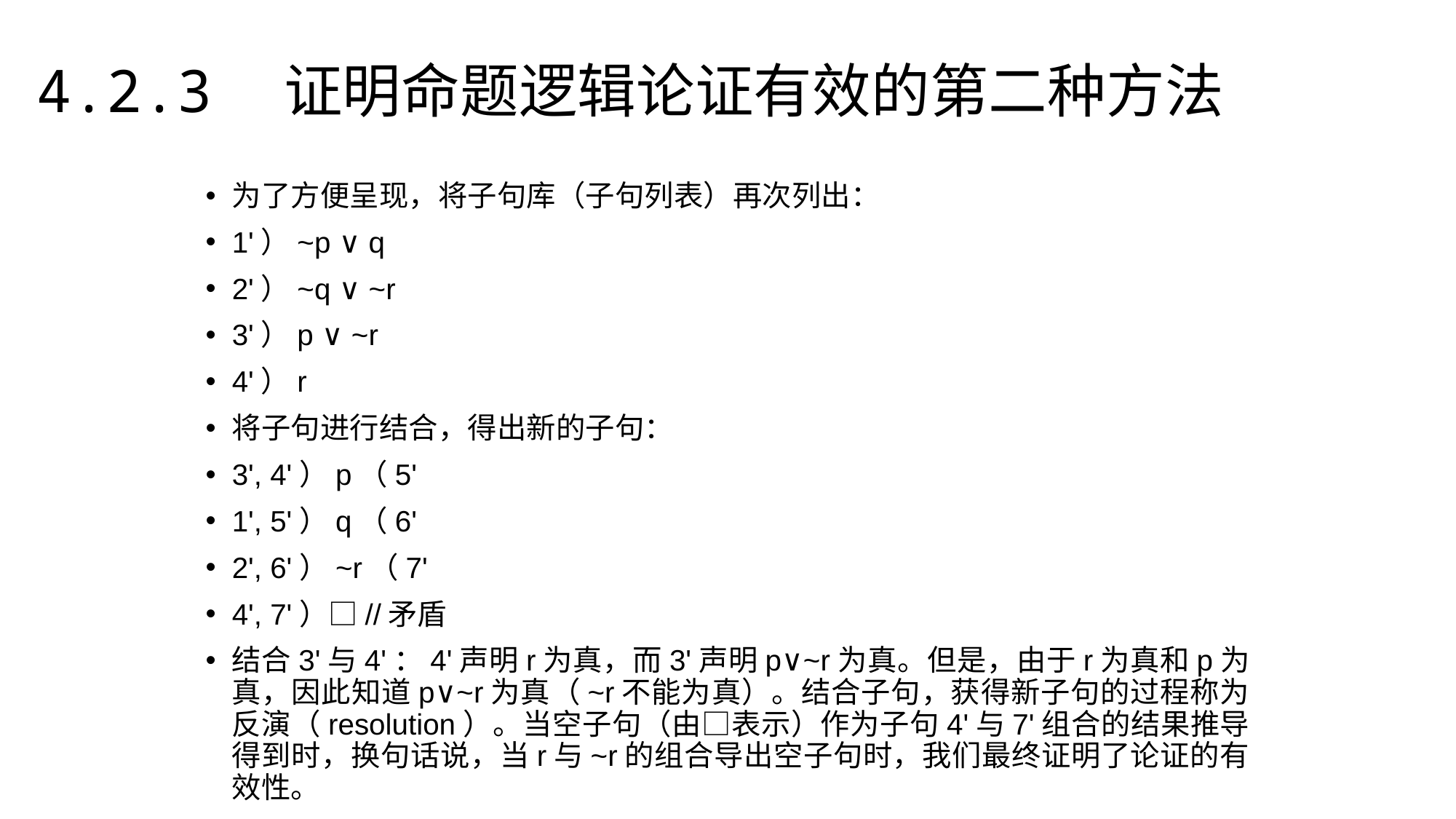

4.2.3　证明命题逻辑论证有效的第二种方法
为了方便呈现，将子句库（子句列表）再次列出：
1'）~p ∨ q
2'）~q ∨ ~r
3'）p ∨ ~r
4'）r
将子句进行结合，得出新的子句：
3', 4'）p（5'
1', 5'）q（6'
2', 6'）~r（7'
4', 7'）□//矛盾
结合3'与4'：4'声明r为真，而3'声明p∨~r为真。但是，由于r为真和p为真，因此知道p∨~r为真（~r不能为真）。结合子句，获得新子句的过程称为反演（resolution）。当空子句（由□表示）作为子句4'与7'组合的结果推导得到时，换句话说，当r与~r的组合导出空子句时，我们最终证明了论证的有效性。